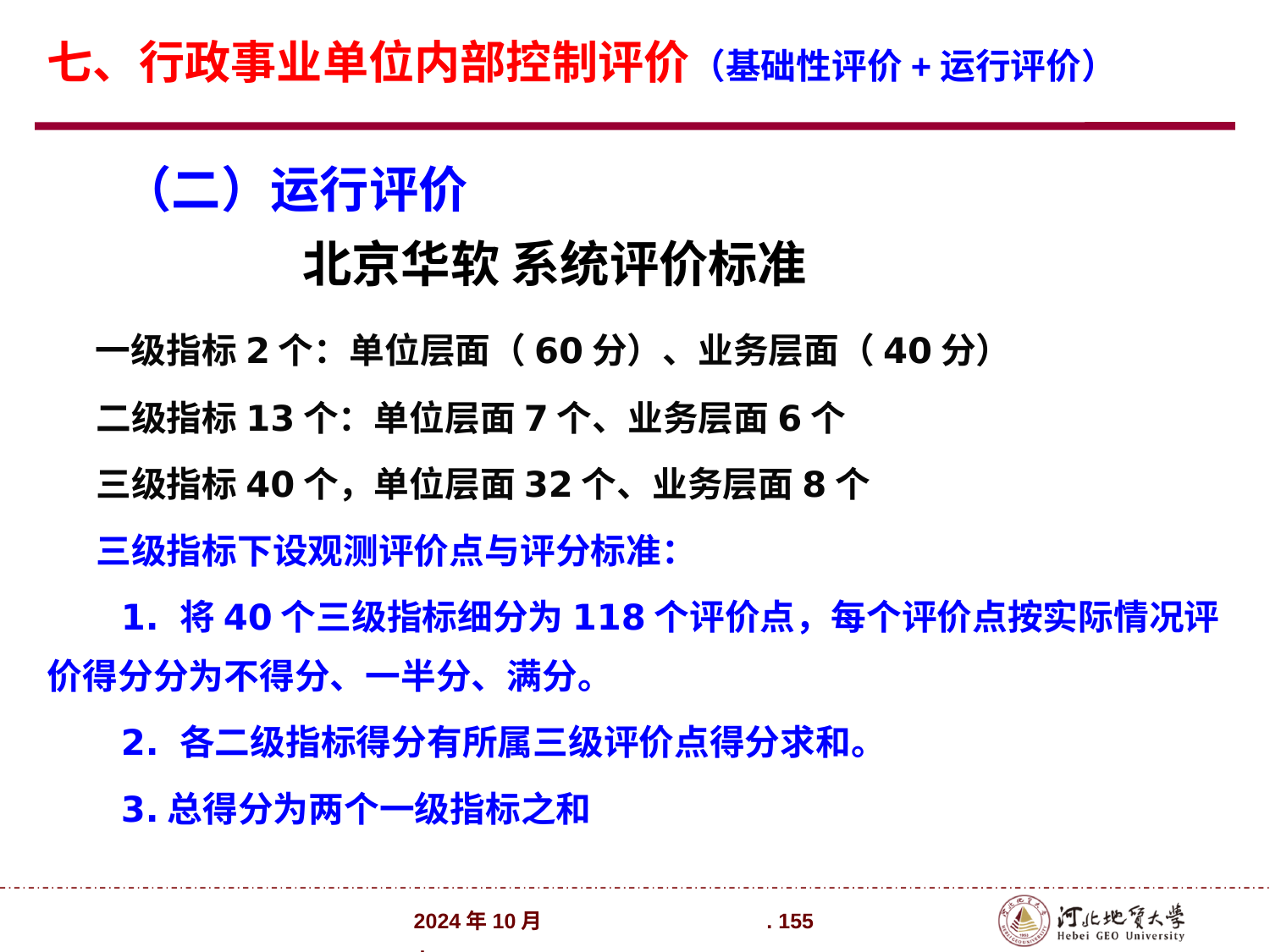

七、行政事业单位内部控制评价（基础性评价+运行评价）
（二）运行评价
               北京华软 系统评价标准
    一级指标2个：单位层面（60分）、业务层面（40分）
     二级指标13个：单位层面7个、业务层面6个
     三级指标40个，单位层面32个、业务层面8个
     三级指标下设观测评价点与评分标准：
      1. 将40个三级指标细分为118个评价点，每个评价点按实际情况评价得分分为不得分、一半分、满分。
      2. 各二级指标得分有所属三级评价点得分求和。
      3.总得分为两个一级指标之和

2024年10月                                             . 155 .